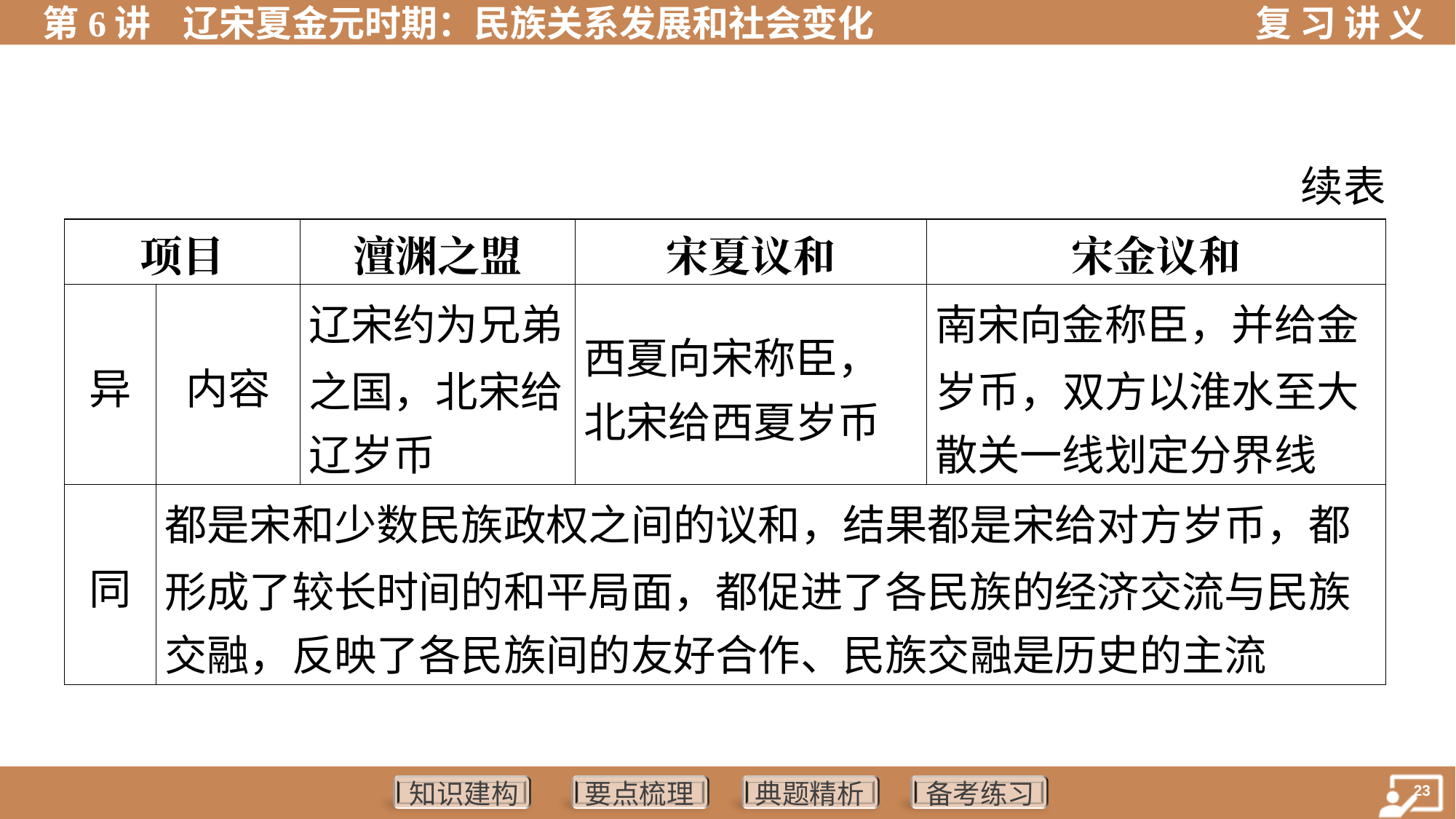

续表
| 项目 |  | 澶渊之盟 | 宋夏议和 | 宋金议和 |
| --- | --- | --- | --- | --- |
| 异 | 内容 | 辽宋约为兄弟 之国，北宋给 辽岁币 | 西夏向宋称臣， 北宋给西夏岁币 | 南宋向金称臣，并给金 岁币，双方以淮水至大 散关一线划定分界线 |
| 同 | 都是宋和少数民族政权之间的议和，结果都是宋给对方岁币，都 形成了较长时间的和平局面，都促进了各民族的经济交流与民族 交融，反映了各民族间的友好合作、民族交融是历史的主流 |  |  |  |